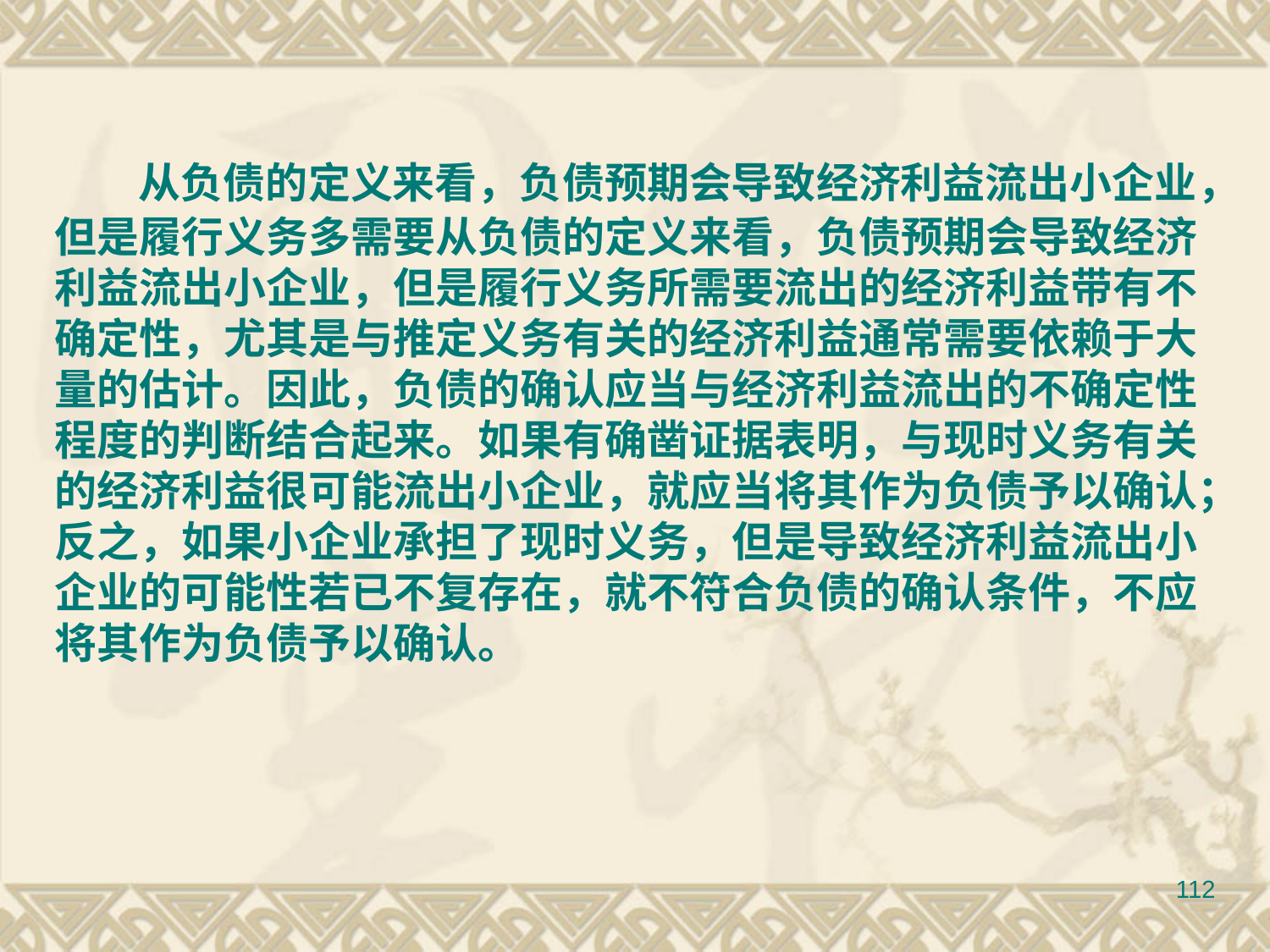

从负债的定义来看，负债预期会导致经济利益流出小企业，但是履行义务多需要从负债的定义来看，负债预期会导致经济利益流出小企业，但是履行义务所需要流出的经济利益带有不确定性，尤其是与推定义务有关的经济利益通常需要依赖于大量的估计。因此，负债的确认应当与经济利益流出的不确定性程度的判断结合起来。如果有确凿证据表明，与现时义务有关的经济利益很可能流出小企业，就应当将其作为负债予以确认；反之，如果小企业承担了现时义务，但是导致经济利益流出小企业的可能性若已不复存在，就不符合负债的确认条件，不应将其作为负债予以确认。

112